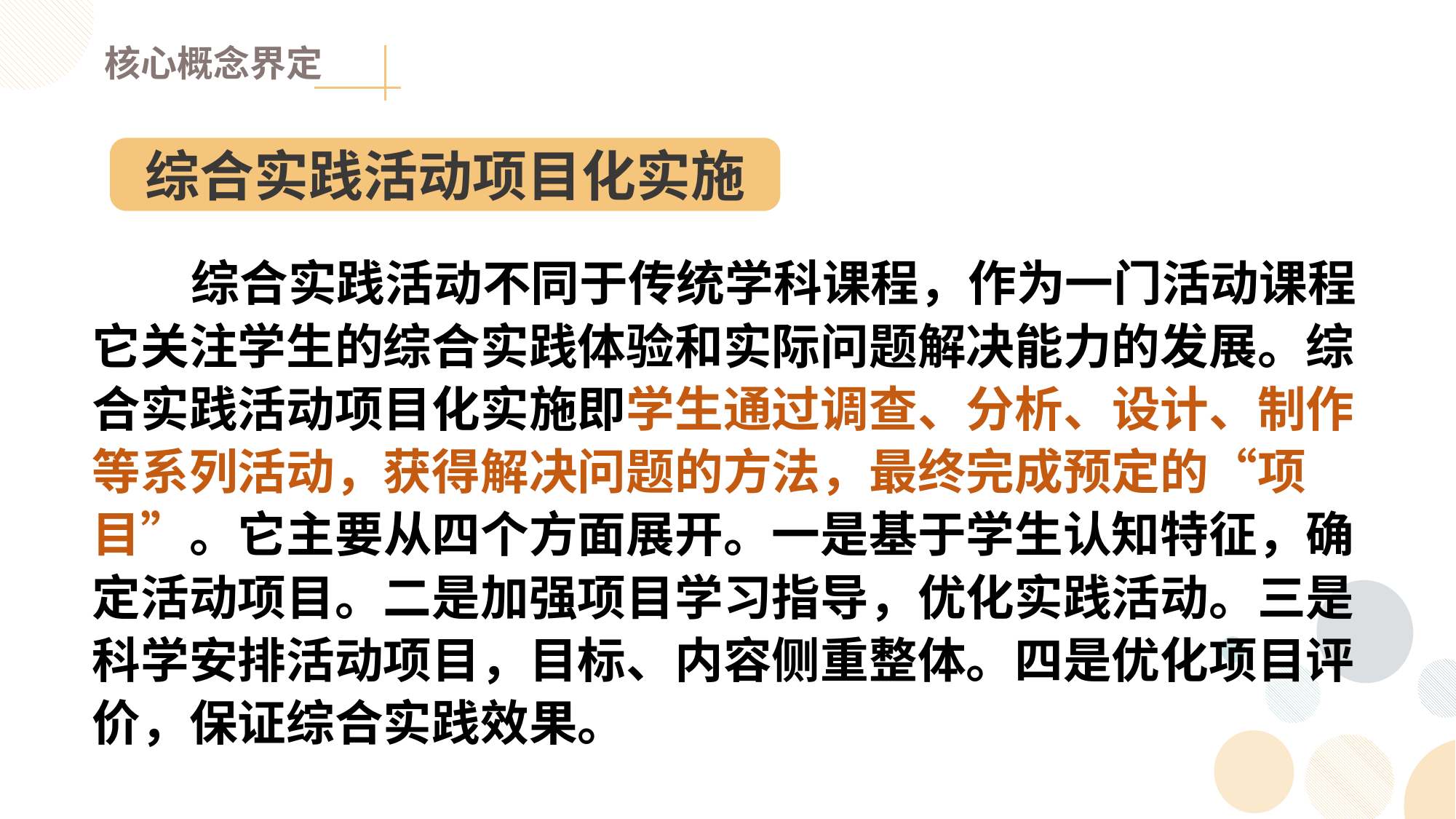

核心概念界定
综合实践活动项目化实施
        综合实践活动不同于传统学科课程，作为一门活动课程它关注学生的综合实践体验和实际问题解决能力的发展。综合实践活动项目化实施即学生通过调查、分析、设计、制作等系列活动，获得解决问题的方法，最终完成预定的“项目”。它主要从四个方面展开。一是基于学生认知特征，确定活动项目。二是加强项目学习指导，优化实践活动。三是科学安排活动项目，目标、内容侧重整体。四是优化项目评价，保证综合实践效果。